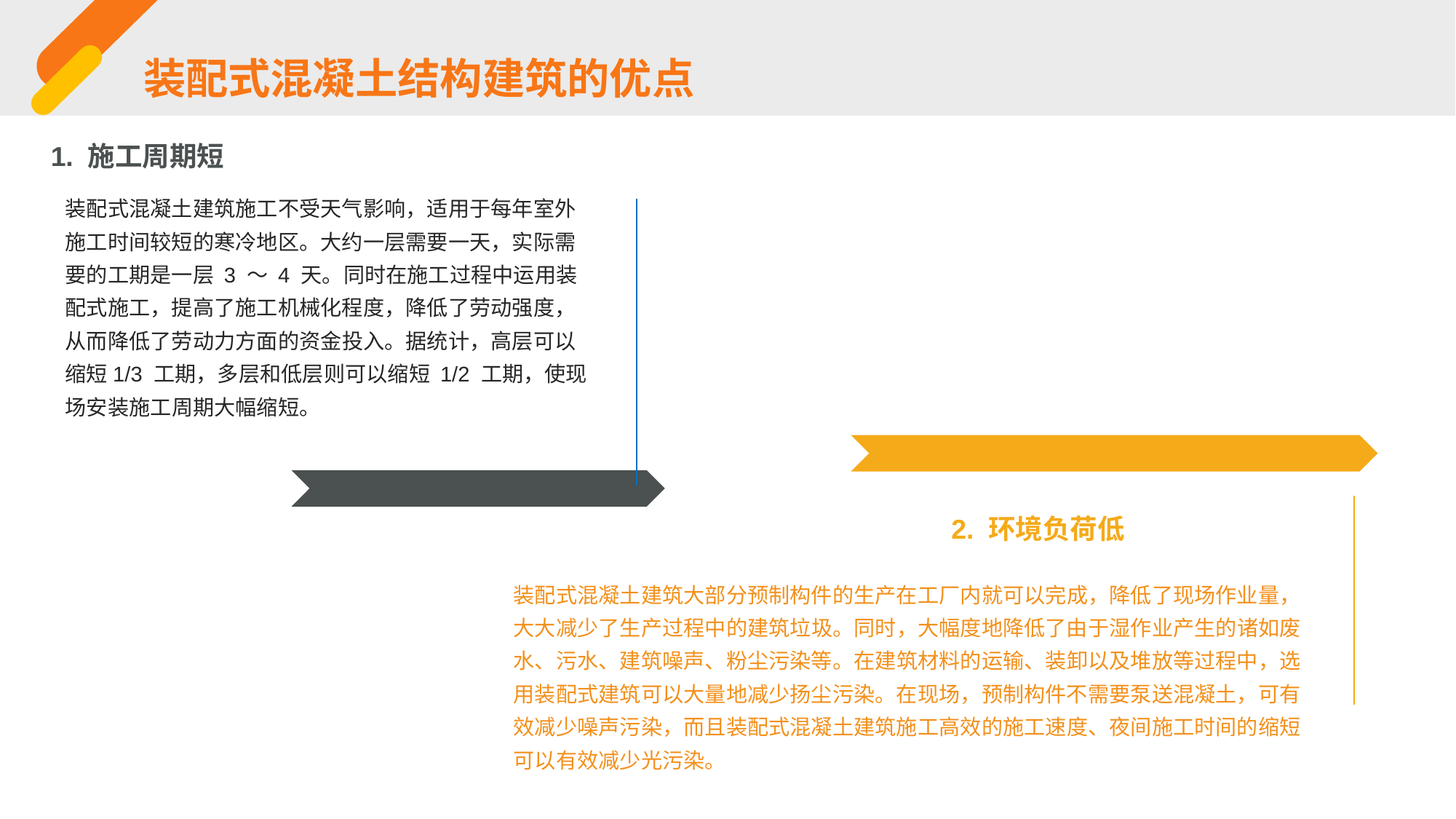

装配式混凝土结构建筑的优点
1. 施工周期短
装配式混凝土建筑施工不受天气影响，适用于每年室外施工时间较短的寒冷地区。大约一层需要一天，实际需要的工期是一层 3 ～ 4 天。同时在施工过程中运用装配式施工，提高了施工机械化程度，降低了劳动强度，从而降低了劳动力方面的资金投入。据统计，高层可以缩短1/3 工期，多层和低层则可以缩短 1/2 工期，使现场安装施工周期大幅缩短。

2. 环境负荷低
装配式混凝土建筑大部分预制构件的生产在工厂内就可以完成，降低了现场作业量，大大减少了生产过程中的建筑垃圾。同时，大幅度地降低了由于湿作业产生的诸如废水、污水、建筑噪声、粉尘污染等。在建筑材料的运输、装卸以及堆放等过程中，选用装配式建筑可以大量地减少扬尘污染。在现场，预制构件不需要泵送混凝土，可有效减少噪声污染，而且装配式混凝土建筑施工高效的施工速度、夜间施工时间的缩短可以有效减少光污染。